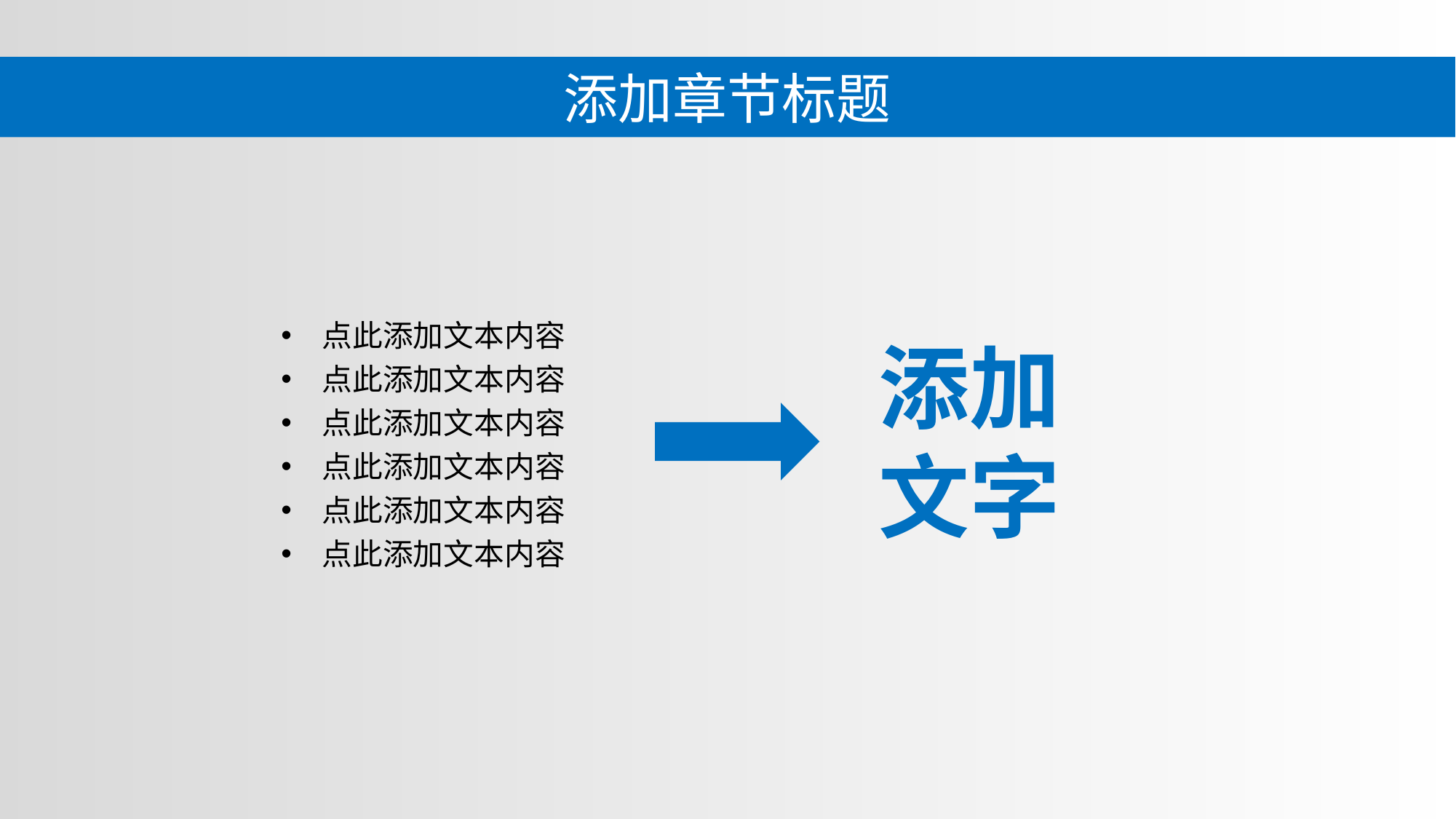

添加章节标题
点此添加文本内容
点此添加文本内容
点此添加文本内容
点此添加文本内容
点此添加文本内容
点此添加文本内容

添加
文字